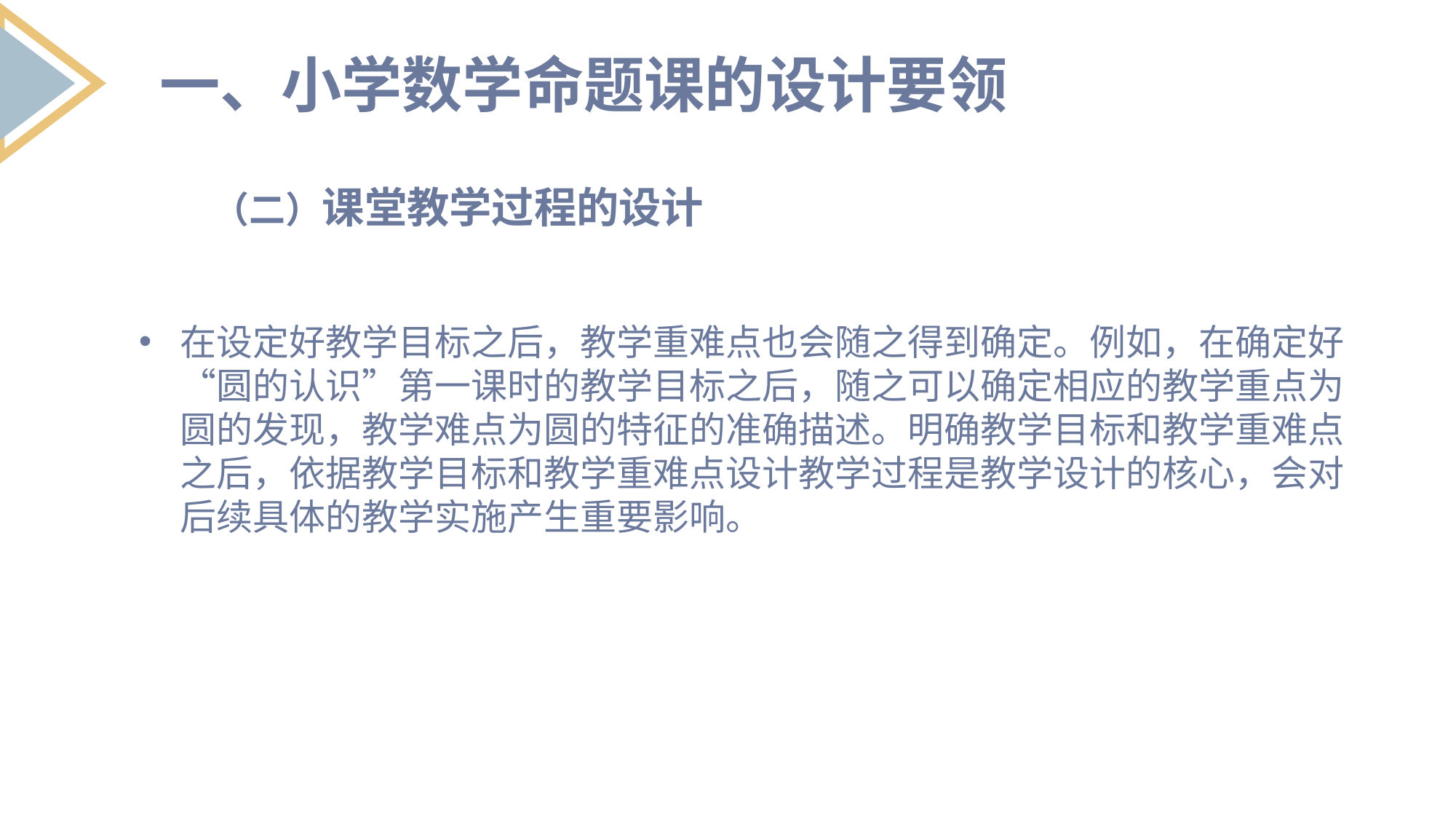

一、小学数学命题课的设计要领

        （二）课堂教学过程的设计

在设定好教学目标之后，教学重难点也会随之得到确定。例如，在确定好“圆的认识”第一课时的教学目标之后，随之可以确定相应的教学重点为圆的发现，教学难点为圆的特征的准确描述。明确教学目标和教学重难点之后，依据教学目标和教学重难点设计教学过程是教学设计的核心，会对后续具体的教学实施产生重要影响。